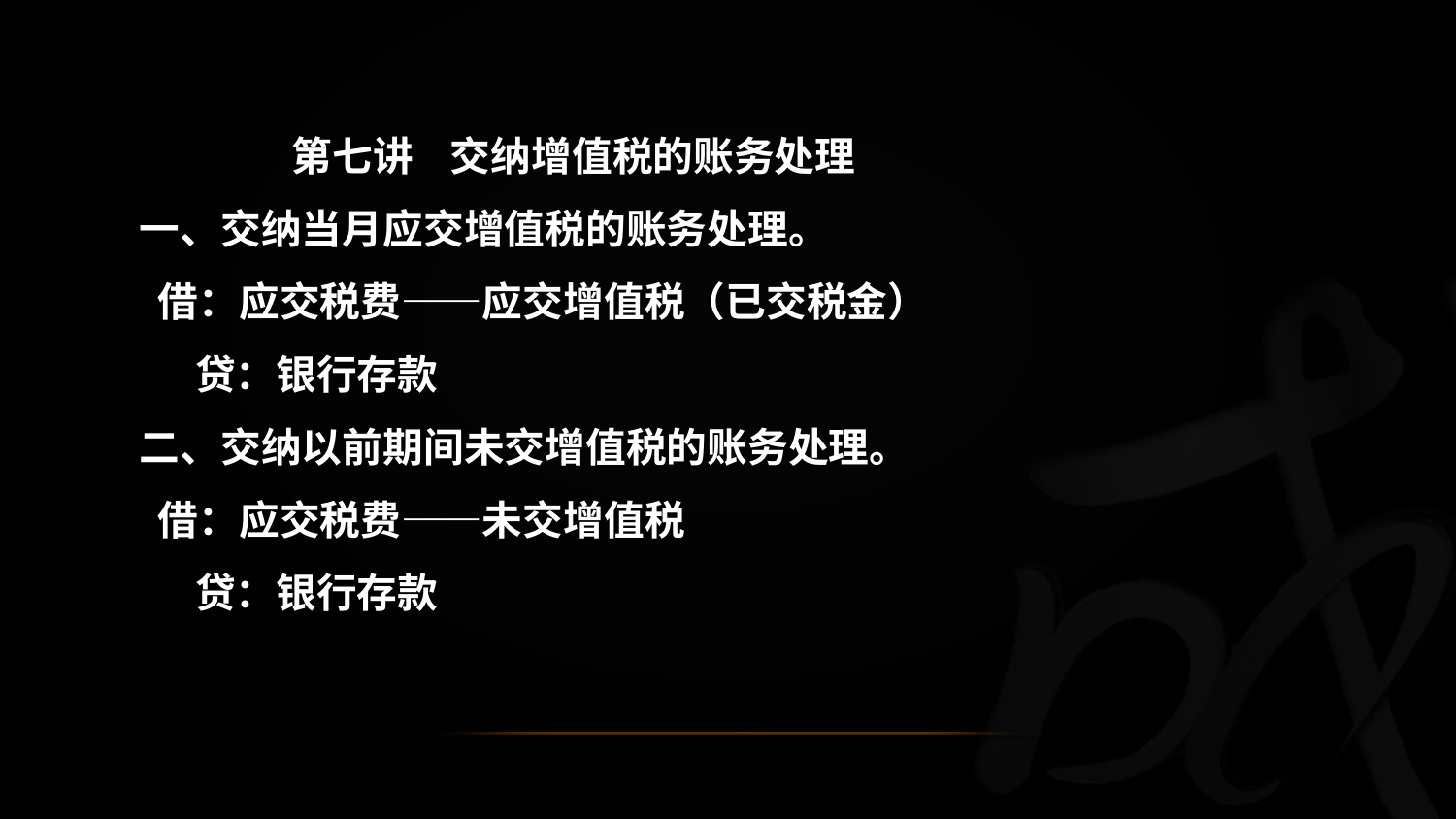

第七讲    交纳增值税的账务处理
  一、交纳当月应交增值税的账务处理。
    借：应交税费——应交增值税（已交税金）
        贷：银行存款
  二、交纳以前期间未交增值税的账务处理。
    借：应交税费——未交增值税
        贷：银行存款